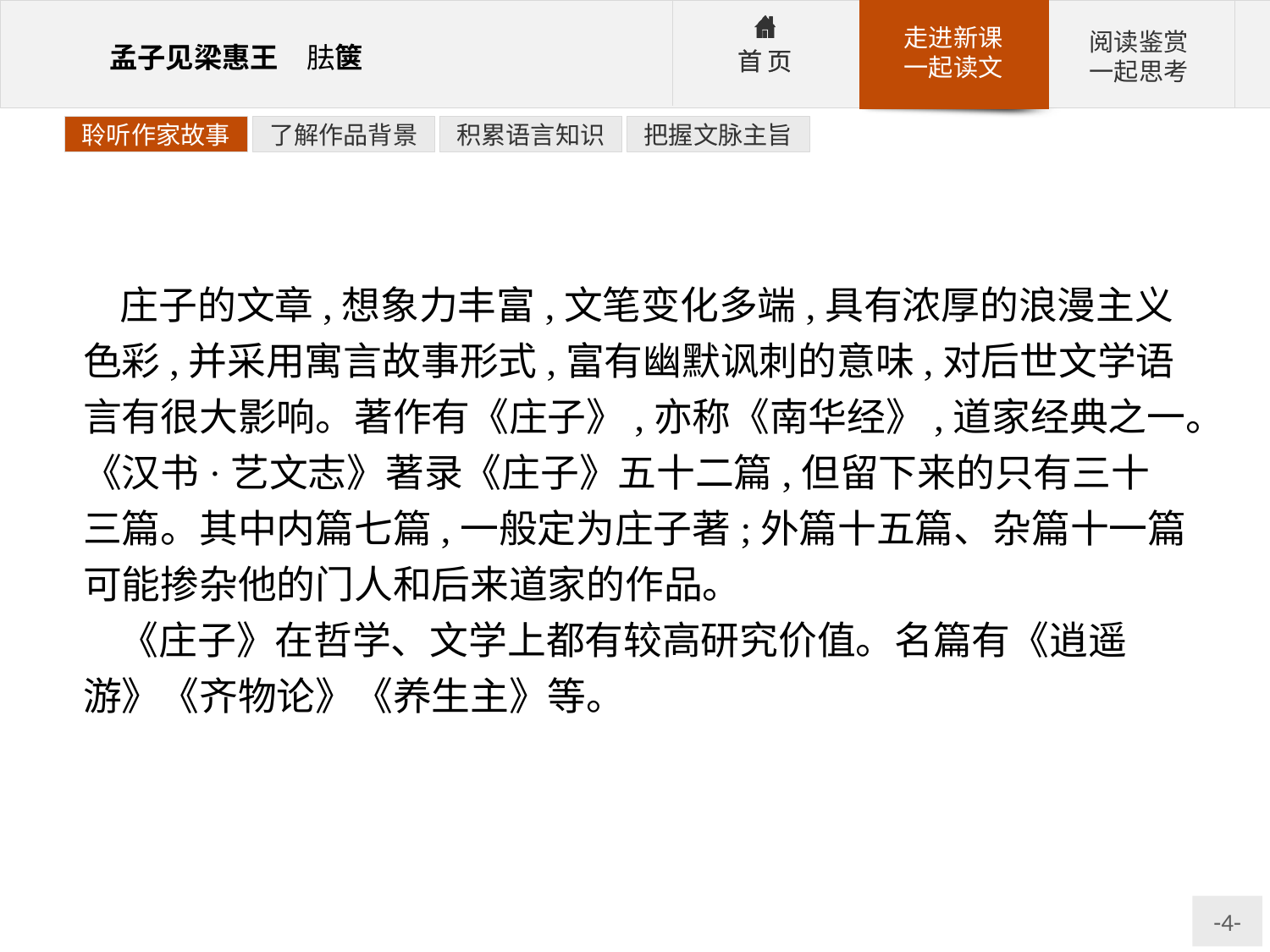

聆听作家故事
了解作品背景
积累语言知识
把握文脉主旨
庄子的文章,想象力丰富,文笔变化多端,具有浓厚的浪漫主义色彩,并采用寓言故事形式,富有幽默讽刺的意味,对后世文学语言有很大影响。著作有《庄子》,亦称《南华经》,道家经典之一。《汉书·艺文志》著录《庄子》五十二篇,但留下来的只有三十三篇。其中内篇七篇,一般定为庄子著;外篇十五篇、杂篇十一篇可能掺杂他的门人和后来道家的作品。
《庄子》在哲学、文学上都有较高研究价值。名篇有《逍遥游》《齐物论》《养生主》等。